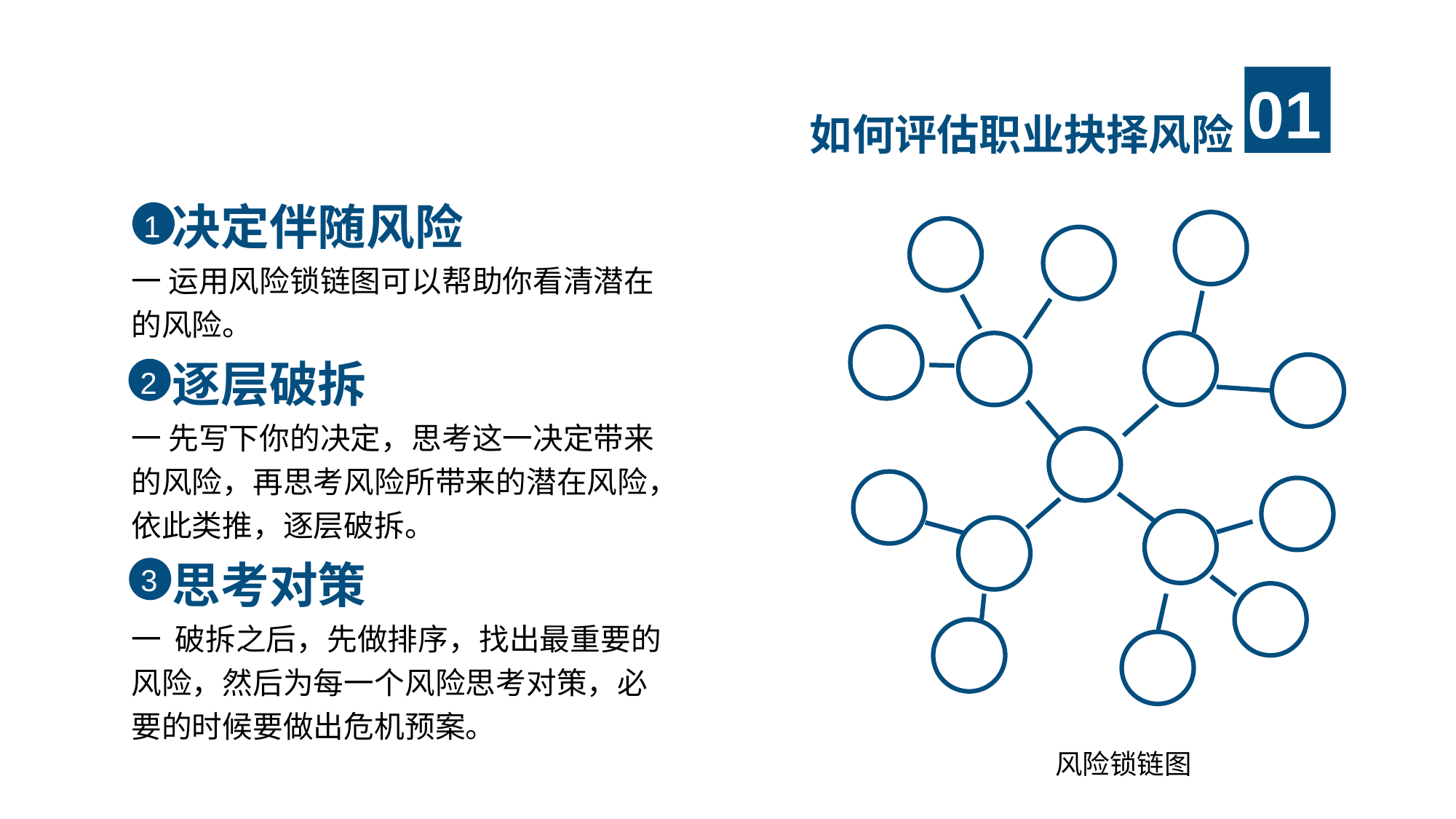

如何评估职业抉择风险
     决定伴随风险
一 运用风险锁链图可以帮助你看清潜在的风险。
     逐层破拆
一 先写下你的决定，思考这一决定带来的风险，再思考风险所带来的潜在风险，依此类推，逐层破拆。
     思考对策
一  破拆之后，先做排序，找出最重要的风险，然后为每一个风险思考对策，必要的时候要做出危机预案。
1

2
3

风险锁链图